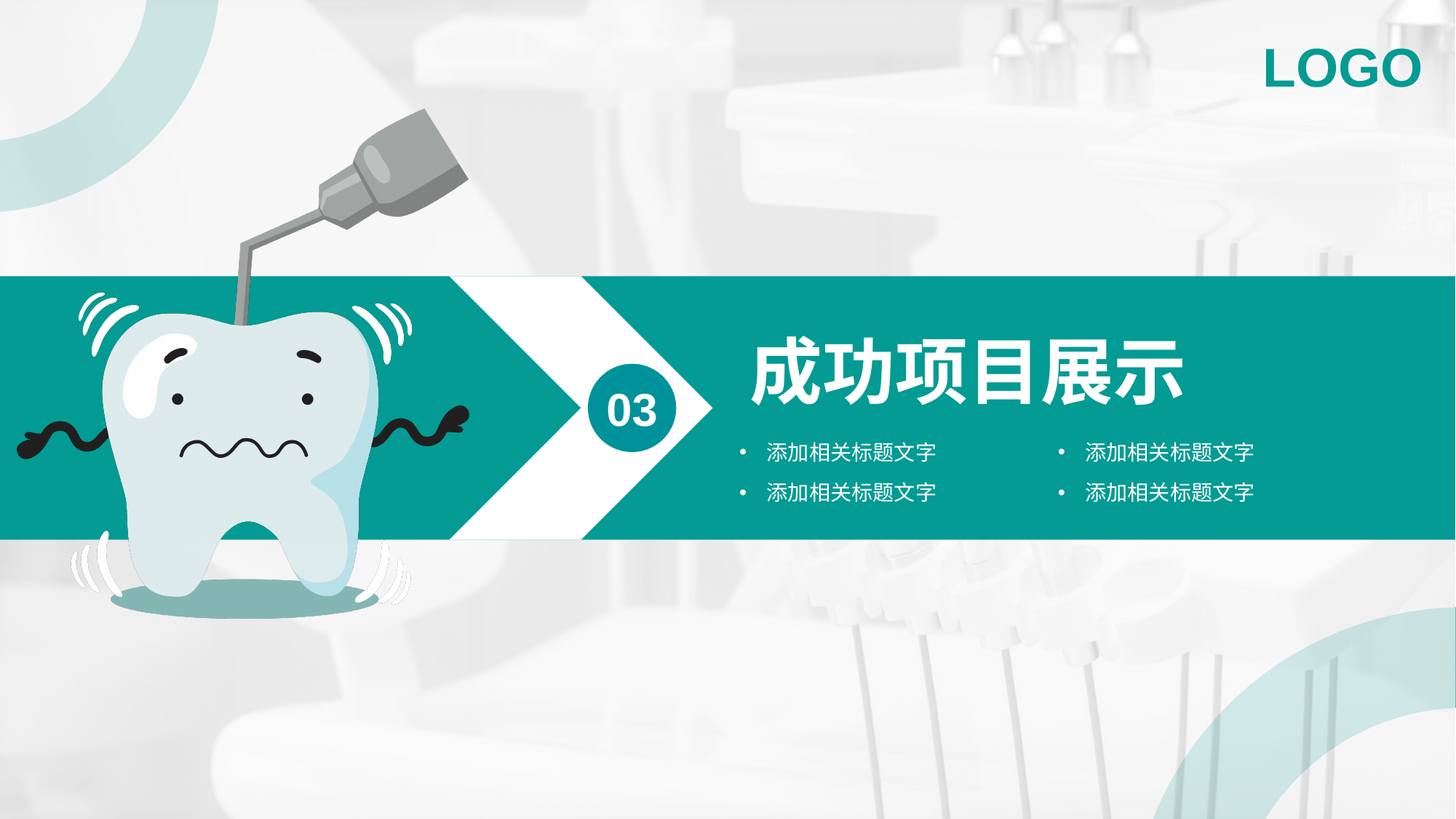

成功项目展示
03
添加相关标题文字
添加相关标题文字
添加相关标题文字
添加相关标题文字